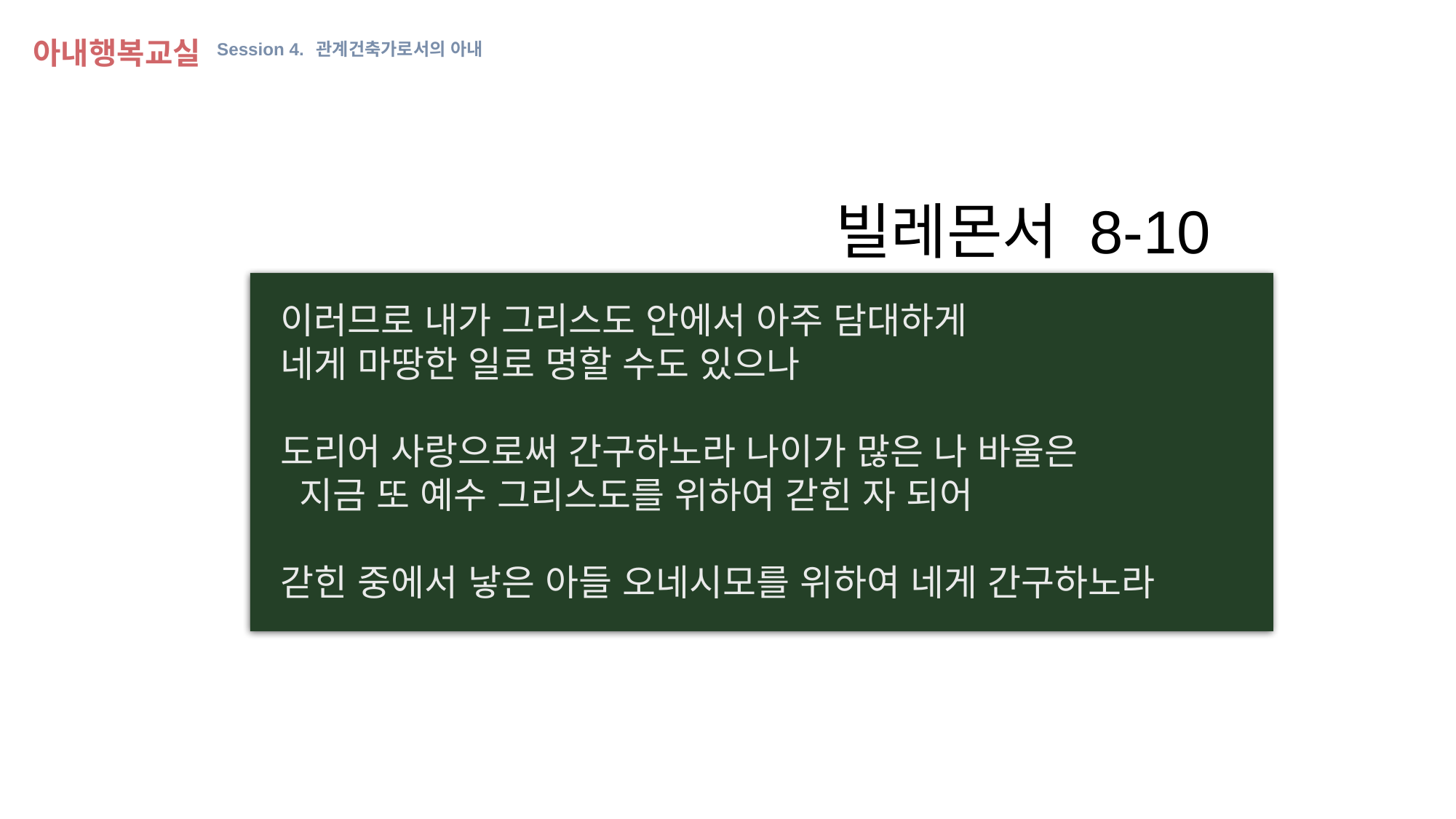

아내행복교실 Session 4. 관계건축가로서의 아내
빌레몬서 8-10

이러므로 내가 그리스도 안에서 아주 담대하게
네게 마땅한 일로 명할 수도 있으나

도리어 사랑으로써 간구하노라 나이가 많은 나 바울은
 지금 또 예수 그리스도를 위하여 갇힌 자 되어

갇힌 중에서 낳은 아들 오네시모를 위하여 네게 간구하노라